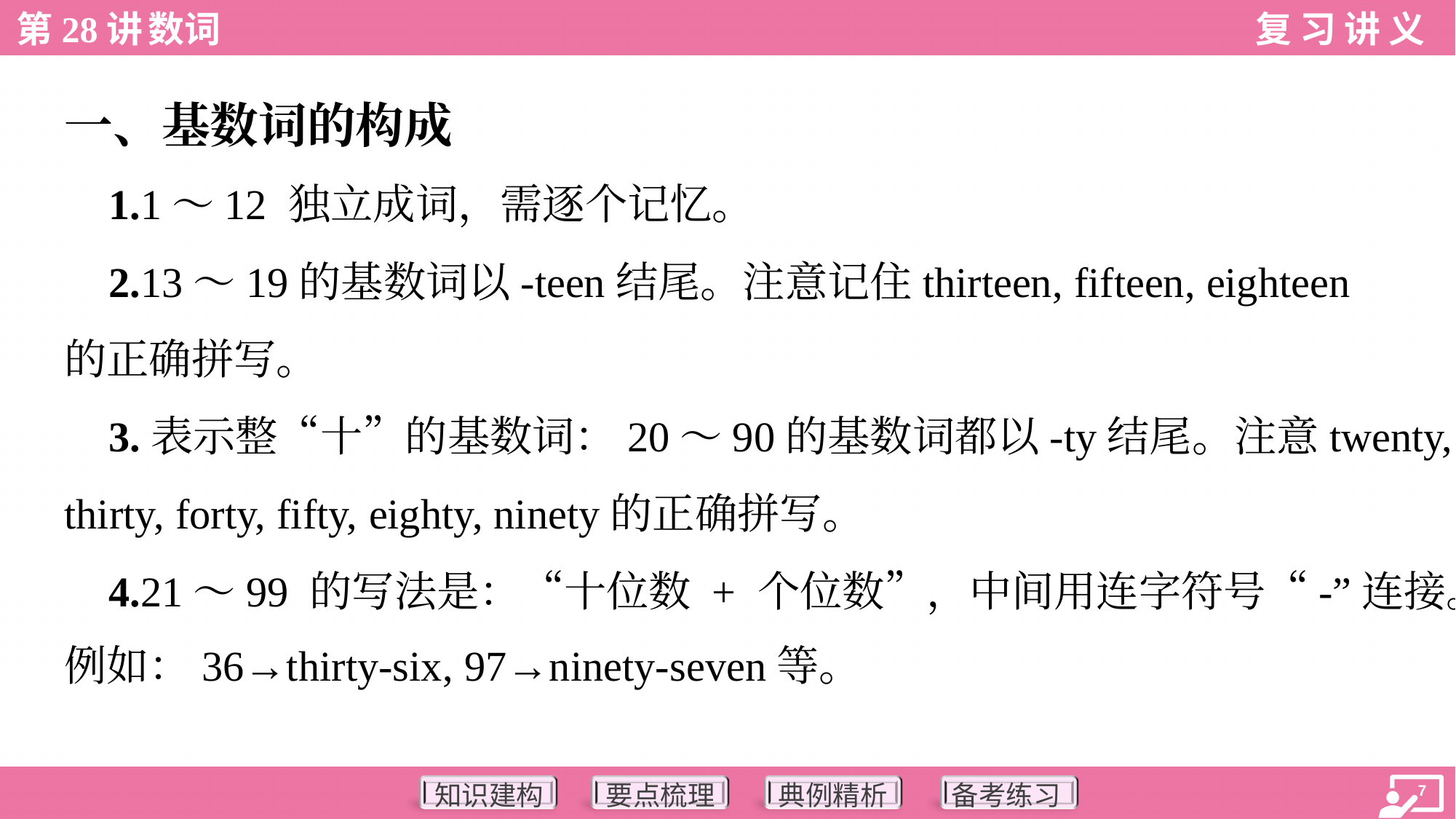

一、基数词的构成
    1.1～12 独立成词，需逐个记忆。
    2.13～19的基数词以-teen结尾。注意记住thirteen, fifteen, eighteen
的正确拼写。
    3.表示整“十”的基数词：20～90的基数词都以-ty结尾。注意twenty,
thirty, forty, fifty, eighty, ninety的正确拼写。
    4.21～99 的写法是：“十位数 + 个位数”，中间用连字符号“-”连接。
例如：36→thirty-six, 97→ninety-seven等。